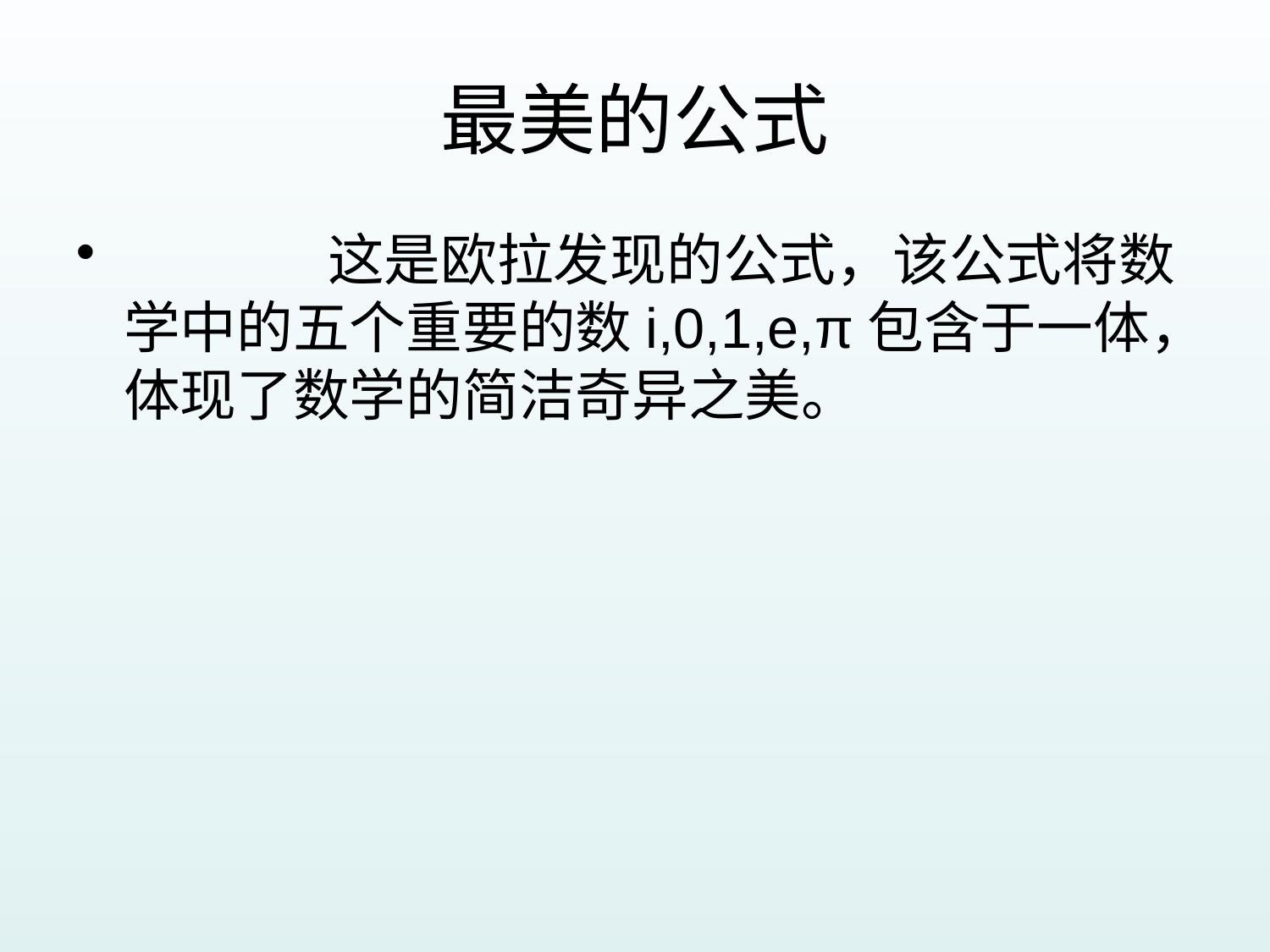

# 最美的公式
               这是欧拉发现的公式，该公式将数学中的五个重要的数i,0,1,e,π包含于一体，体现了数学的简洁奇异之美。